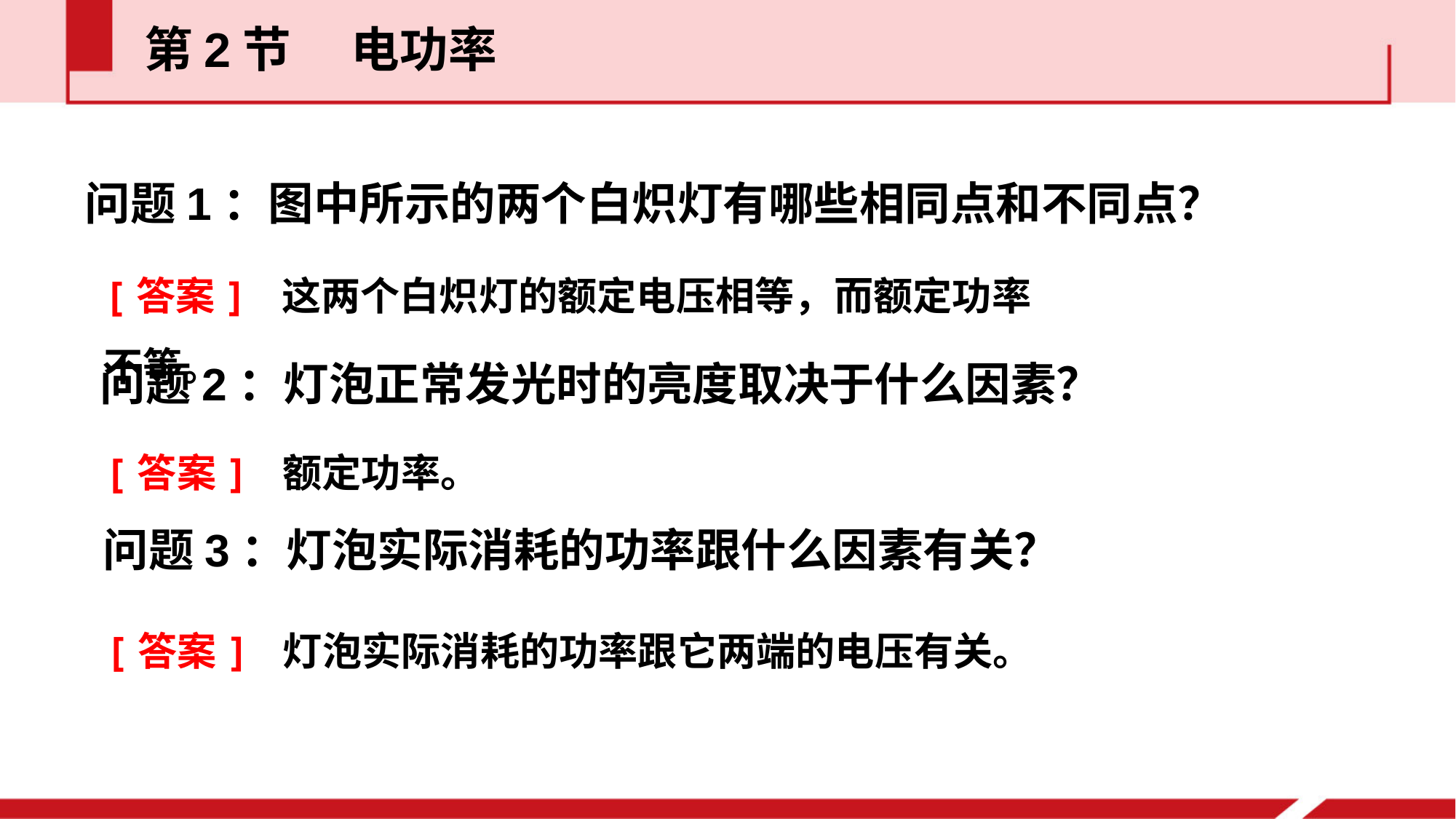

第2节  电功率
问题1：图中所示的两个白炽灯有哪些相同点和不同点？
[答案] 这两个白炽灯的额定电压相等，而额定功率不等。
问题2：灯泡正常发光时的亮度取决于什么因素？
[答案] 额定功率。
问题3：灯泡实际消耗的功率跟什么因素有关？
[答案] 灯泡实际消耗的功率跟它两端的电压有关。